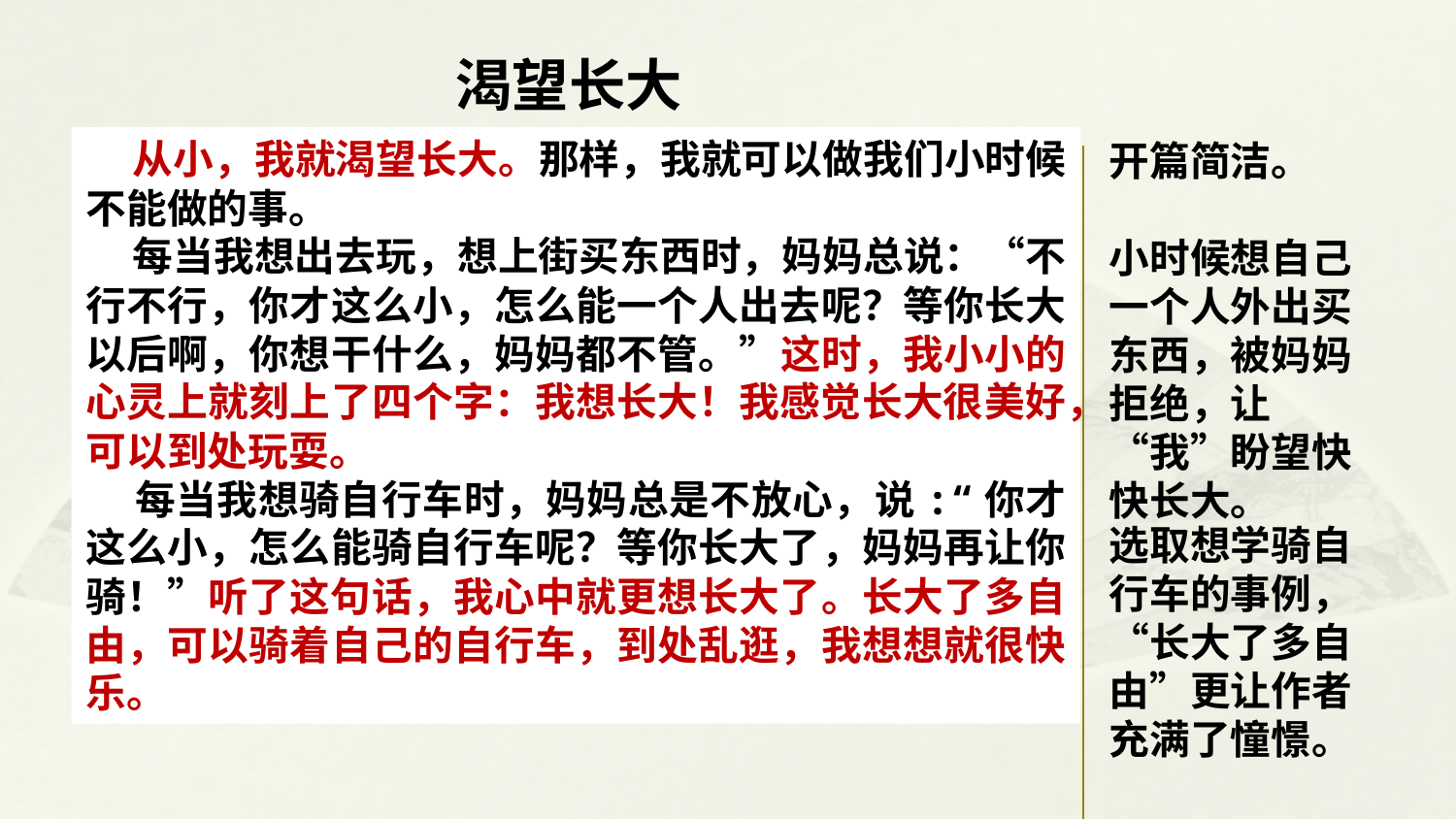

渴望长大
    从小，我就渴望长大。那样，我就可以做我们小时候不能做的事。
    每当我想出去玩，想上街买东西时，妈妈总说：“不行不行，你才这么小，怎么能一个人出去呢？等你长大以后啊，你想干什么，妈妈都不管。”这时，我小小的心灵上就刻上了四个字：我想长大！我感觉长大很美好，可以到处玩耍。
    每当我想骑自行车时，妈妈总是不放心，说:“你才这么小，怎么能骑自行车呢？等你长大了，妈妈再让你骑！”听了这句话，我心中就更想长大了。长大了多自由，可以骑着自己的自行车，到处乱逛，我想想就很快乐。
开篇简洁。
小时候想自己一个人外出买东西，被妈妈拒绝，让“我”盼望快快长大。
选取想学骑自行车的事例，“长大了多自由”更让作者充满了憧憬。